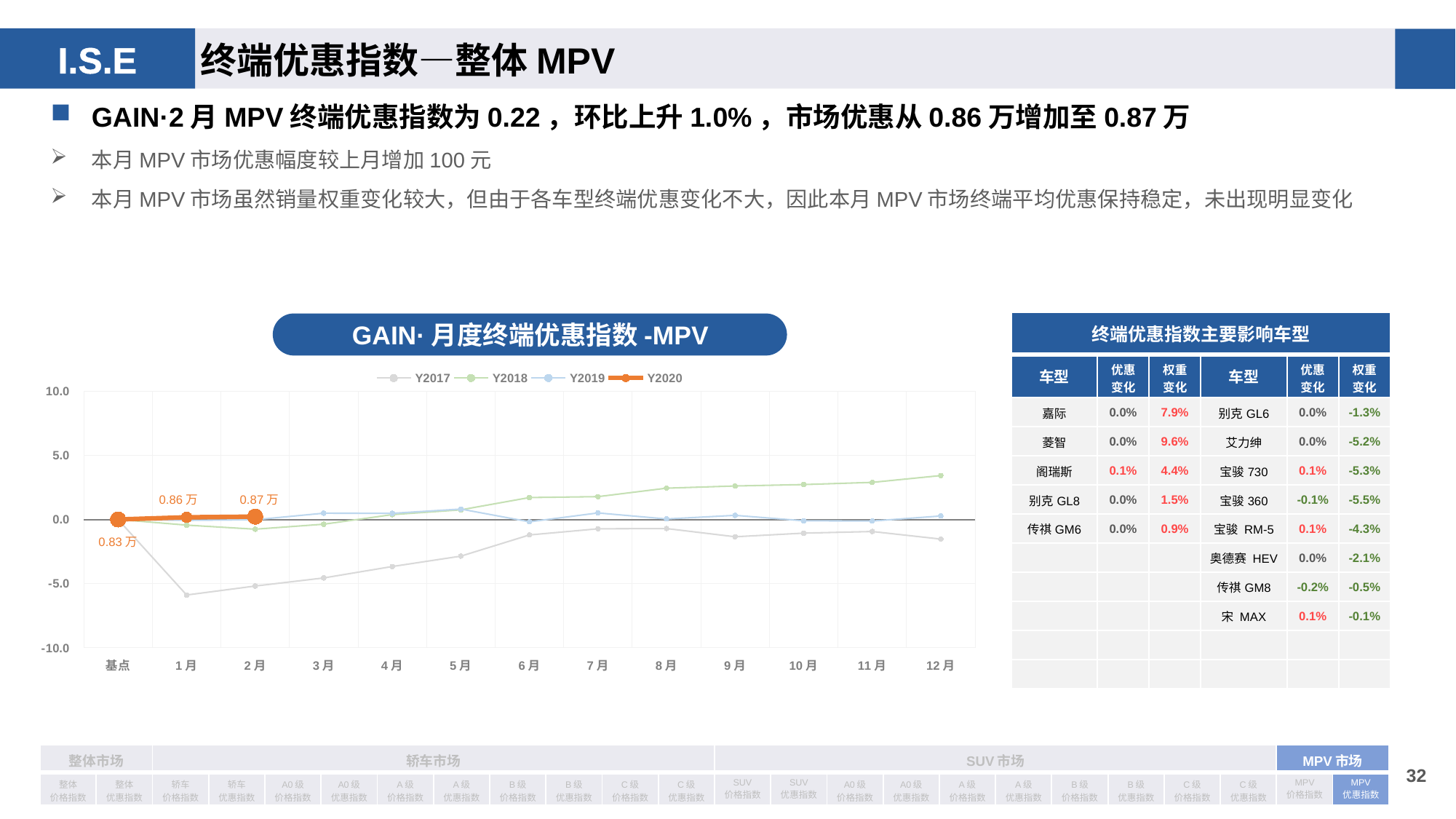

终端优惠指数—整体MPV
GAIN·2月MPV终端优惠指数为0.22，环比上升1.0%，市场优惠从0.86万增加至0.87万
本月MPV市场优惠幅度较上月增加100元
本月MPV市场虽然销量权重变化较大，但由于各车型终端优惠变化不大，因此本月MPV市场终端平均优惠保持稳定，未出现明显变化
| 终端优惠指数主要影响车型 |  |  |  |  |  |
| --- | --- | --- | --- | --- | --- |
| 车型 | 优惠 变化 | 权重 变化 | 车型 | 优惠 变化 | 权重变化 |
| 嘉际 | 0.0% | 7.9% | 别克GL6 | 0.0% | -1.3% |
| 菱智 | 0.0% | 9.6% | 艾力绅 | 0.0% | -5.2% |
| 阁瑞斯 | 0.1% | 4.4% | 宝骏730 | 0.1% | -5.3% |
| 别克GL8 | 0.0% | 1.5% | 宝骏360 | -0.1% | -5.5% |
| 传祺GM6 | 0.0% | 0.9% | 宝骏 RM-5 | 0.1% | -4.3% |
|  |  |  | 奥德赛 HEV | 0.0% | -2.1% |
|  |  |  | 传祺GM8 | -0.2% | -0.5% |
|  |  |  | 宋 MAX | 0.1% | -0.1% |
|  |  |  |  |  |  |
|  |  |  |  |  |  |
GAIN·月度终端优惠指数-MPV

### Chart

| Category | Y2017 | Y2018 | Y2019 | Y2020 |
|---|---|---|---|---|
| 基点 | 0.0 | 0.0 | 0.0 | 0.0 |
| 1月 | -5.89 | -0.44 | -0.07 | 0.17 |
| 2月 | -5.19 | -0.76 | -0.02 | 0.22 |
| 3月 | -4.56 | -0.37 | 0.49 | None |
| 4月 | -3.67 | 0.38 | 0.48 | None |
| 5月 | -2.86 | 0.75 | 0.81 | None |
| 6月 | -1.21 | 1.71 | -0.18 | None |
| 7月 | -0.73 | 1.78 | 0.51 | None |
| 8月 | -0.71 | 2.44 | 0.04 | None |
| 9月 | -1.35 | 2.61 | 0.32 | None |
| 10月 | -1.07 | 2.72 | -0.1 | None |
| 11月 | -0.94 | 2.89 | -0.12 | None |
| 12月 | -1.53 | 3.42 | 0.27 | None |
| 整体市场 |  | 轿车市场 |  |  |  |  |  |  |  |  |  | SUV市场 |  |  |  |  |  |  |  |  |  | MPV市场 |  |
| --- | --- | --- | --- | --- | --- | --- | --- | --- | --- | --- | --- | --- | --- | --- | --- | --- | --- | --- | --- | --- | --- | --- | --- |
| 整体 价格指数 | 整体 优惠指数 | 轿车 价格指数 | 轿车 优惠指数 | A0级 价格指数 | A0级 优惠指数 | A级 价格指数 | A级 优惠指数 | B级 价格指数 | B级 优惠指数 | C级 价格指数 | C级 优惠指数 | SUV 价格指数 | SUV 优惠指数 | A0级 价格指数 | A0级 优惠指数 | A级 价格指数 | A级 优惠指数 | B级 价格指数 | B级 优惠指数 | C级 价格指数 | C级 优惠指数 | MPV 价格指数 | MPV 优惠指数 |
32